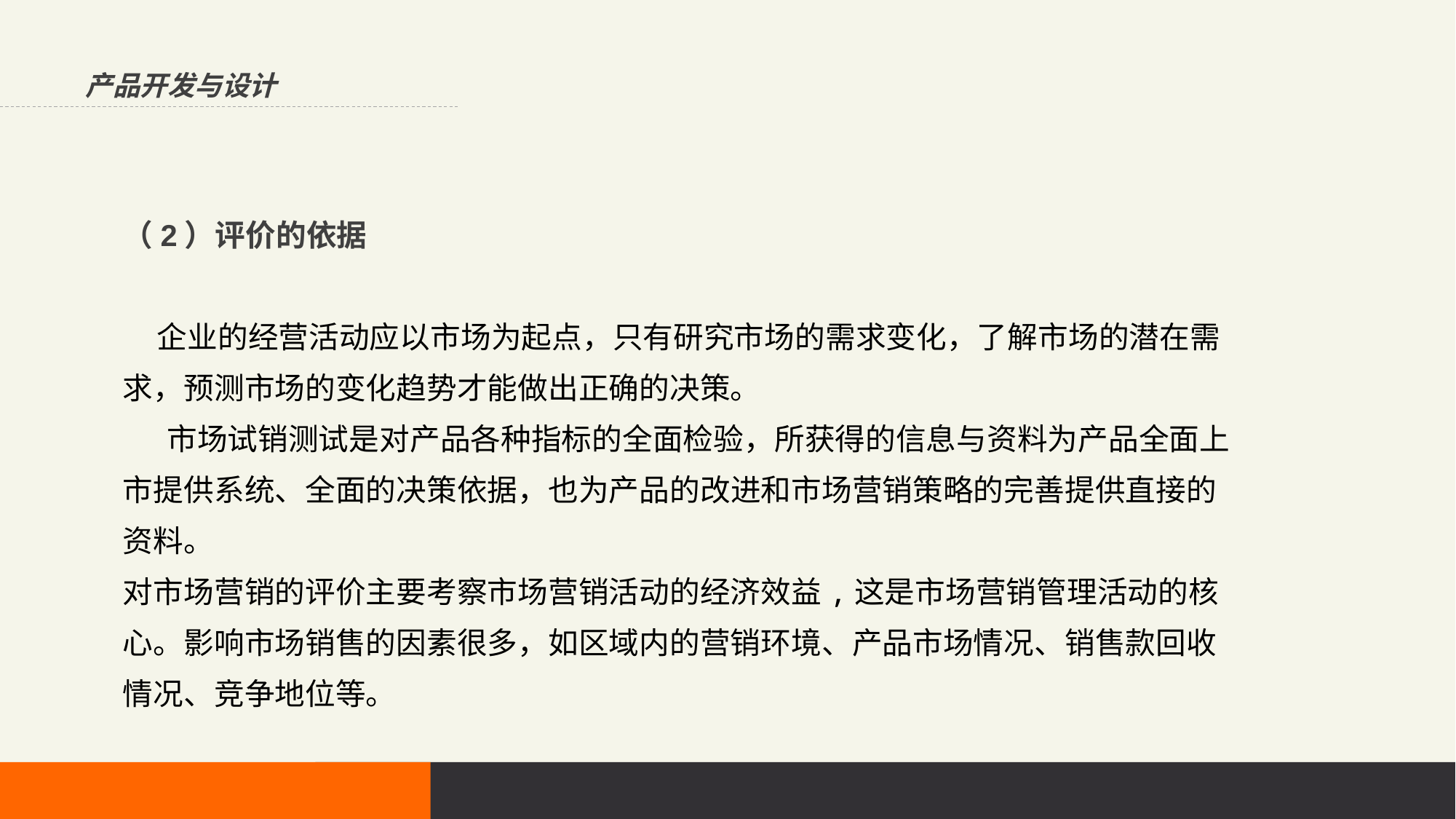

产品开发与设计
（2）评价的依据
    企业的经营活动应以市场为起点，只有研究市场的需求变化，了解市场的潜在需求，预测市场的变化趋势才能做出正确的决策。
　  市场试销测试是对产品各种指标的全面检验，所获得的信息与资料为产品全面上市提供系统、全面的决策依据，也为产品的改进和市场营销策略的完善提供直接的资料。
对市场营销的评价主要考察市场营销活动的经济效益,这是市场营销管理活动的核心。影响市场销售的因素很多，如区域内的营销环境、产品市场情况、销售款回收情况、竞争地位等。